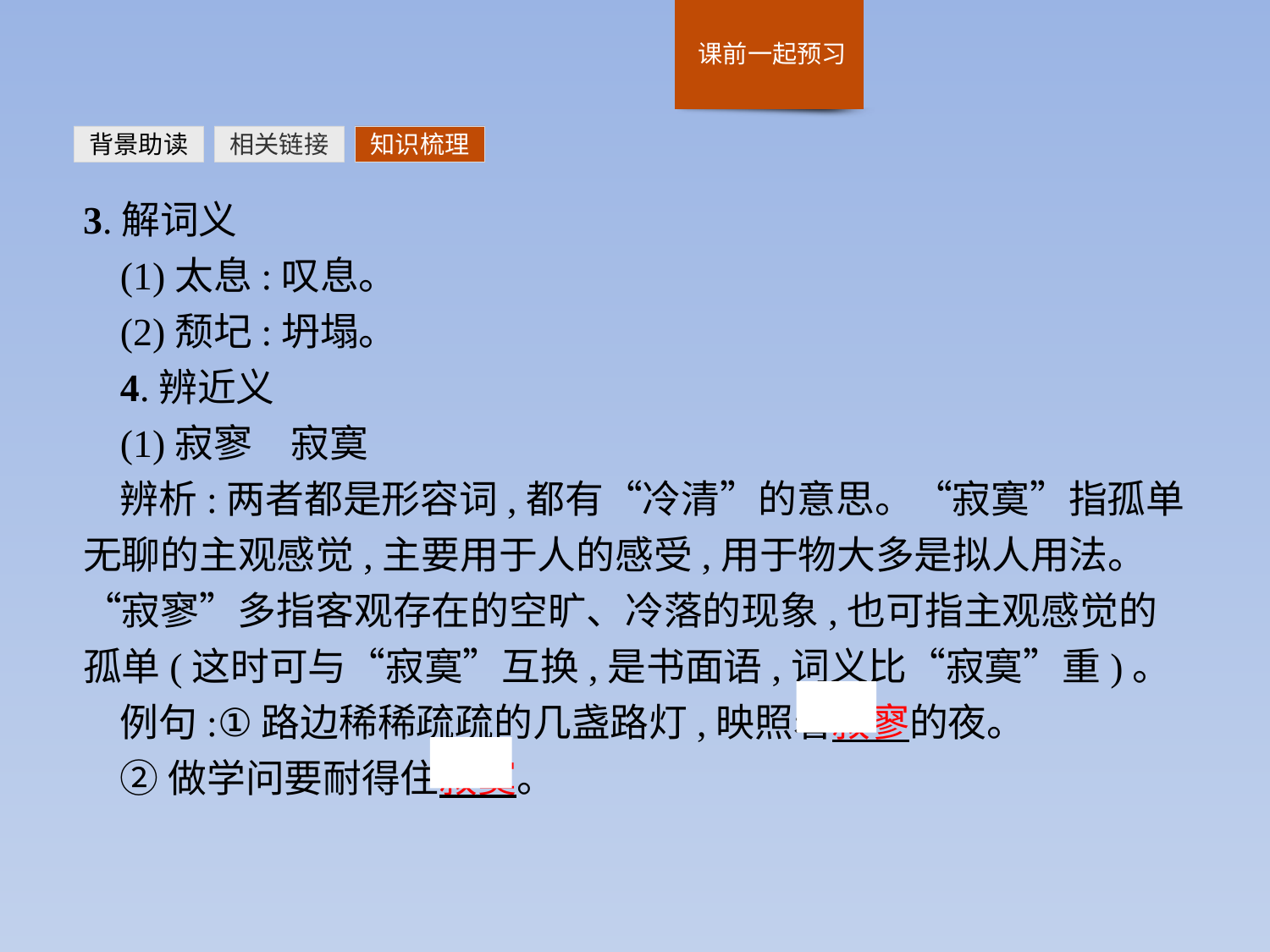

背景助读
相关链接
知识梳理
3.解词义
(1)太息:叹息。
(2)颓圮:坍塌。
4.辨近义
(1)寂寥　寂寞
辨析:两者都是形容词,都有“冷清”的意思。“寂寞”指孤单无聊的主观感觉,主要用于人的感受,用于物大多是拟人用法。“寂寥”多指客观存在的空旷、冷落的现象,也可指主观感觉的孤单(这时可与“寂寞”互换,是书面语,词义比“寂寞”重)。
例句:①路边稀稀疏疏的几盏路灯,映照着寂寥的夜。
②做学问要耐得住寂寞。